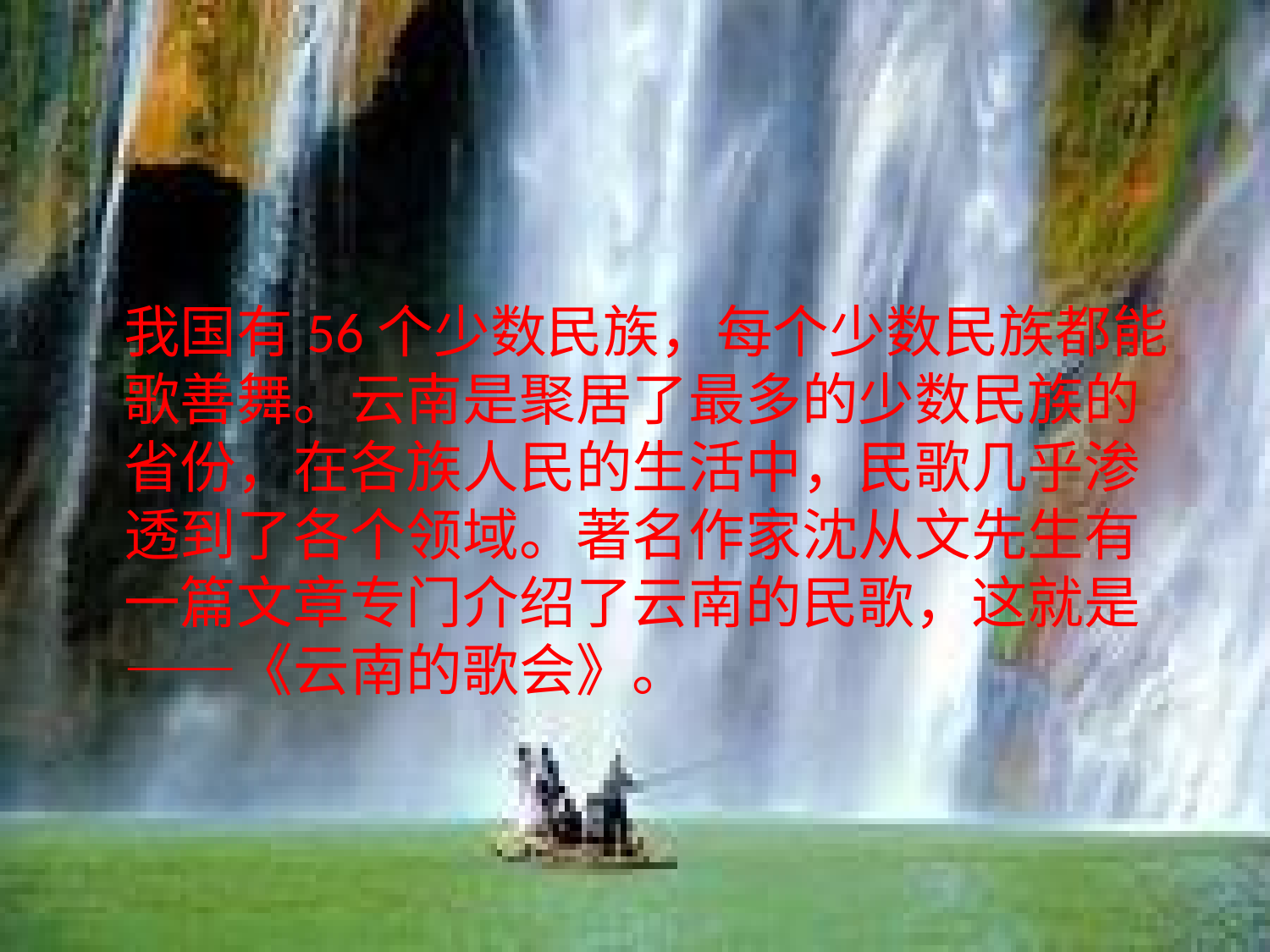

#
我国有56个少数民族，每个少数民族都能歌善舞。云南是聚居了最多的少数民族的省份，在各族人民的生活中，民歌几乎渗透到了各个领域。著名作家沈从文先生有一篇文章专门介绍了云南的民歌，这就是——《云南的歌会》。